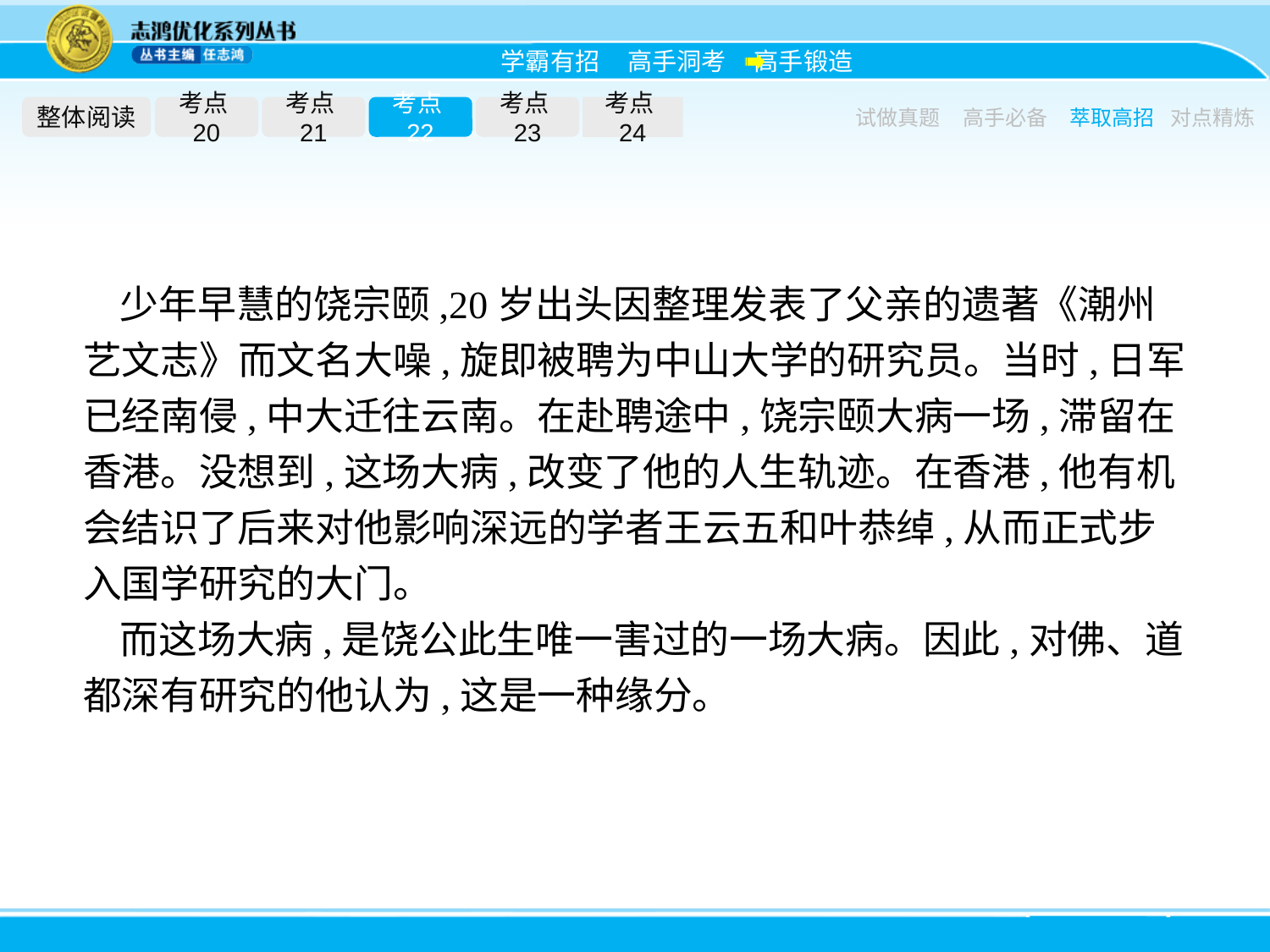

整体阅读
考点20
考点21
考点22
考点23
考点24
试做真题
高手必备
萃取高招
对点精炼
少年早慧的饶宗颐,20岁出头因整理发表了父亲的遗著《潮州艺文志》而文名大噪,旋即被聘为中山大学的研究员。当时,日军已经南侵,中大迁往云南。在赴聘途中,饶宗颐大病一场,滞留在香港。没想到,这场大病,改变了他的人生轨迹。在香港,他有机会结识了后来对他影响深远的学者王云五和叶恭绰,从而正式步入国学研究的大门。
而这场大病,是饶公此生唯一害过的一场大病。因此,对佛、道都深有研究的他认为,这是一种缘分。